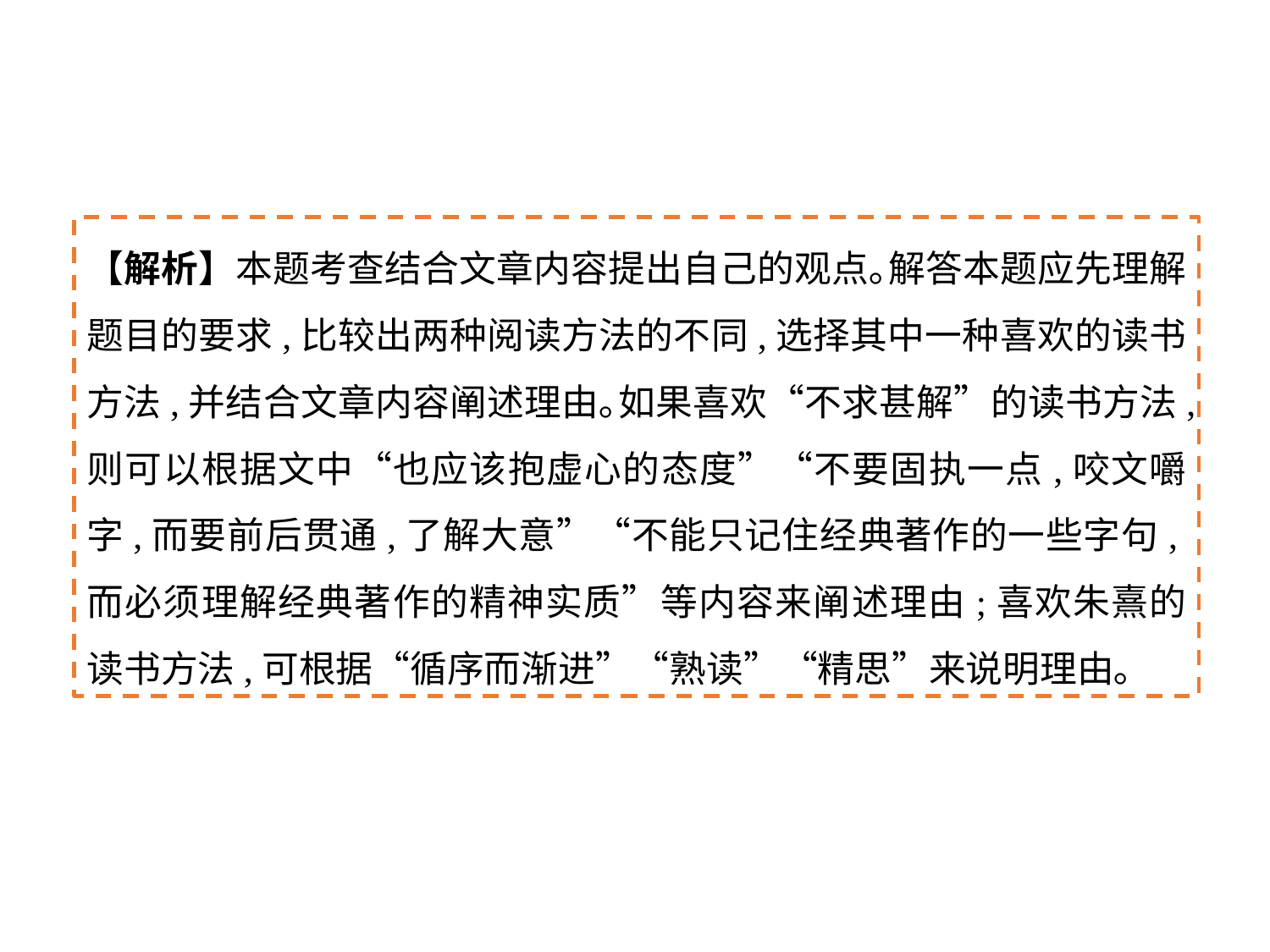

【解析】本题考查结合文章内容提出自己的观点｡解答本题应先理解题目的要求,比较出两种阅读方法的不同,选择其中一种喜欢的读书方法,并结合文章内容阐述理由｡如果喜欢“不求甚解”的读书方法,则可以根据文中“也应该抱虚心的态度”“不要固执一点,咬文嚼字,而要前后贯通,了解大意”“不能只记住经典著作的一些字句,而必须理解经典著作的精神实质”等内容来阐述理由;喜欢朱熹的读书方法,可根据“循序而渐进”“熟读”“精思”来说明理由｡